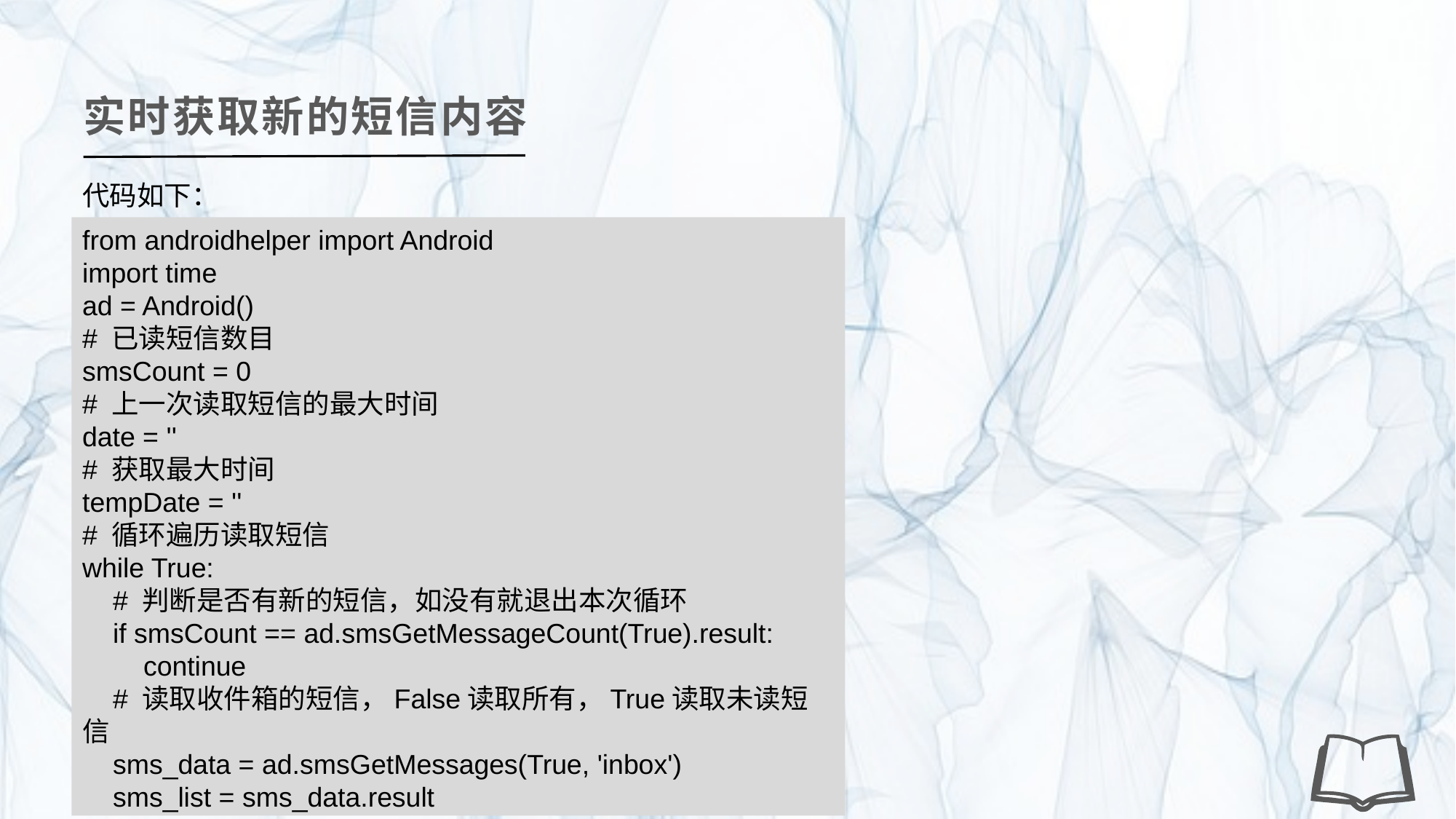

实时获取新的短信内容
代码如下：
from androidhelper import Android
import time
ad = Android()
# 已读短信数目
smsCount = 0
# 上一次读取短信的最大时间
date = ''
# 获取最大时间
tempDate = ''
# 循环遍历读取短信
while True:
    # 判断是否有新的短信，如没有就退出本次循环
    if smsCount == ad.smsGetMessageCount(True).result:
        continue
    # 读取收件箱的短信，False读取所有，True读取未读短信
    sms_data = ad.smsGetMessages(True, 'inbox')
    sms_list = sms_data.result
    for sms in sms_list:

34